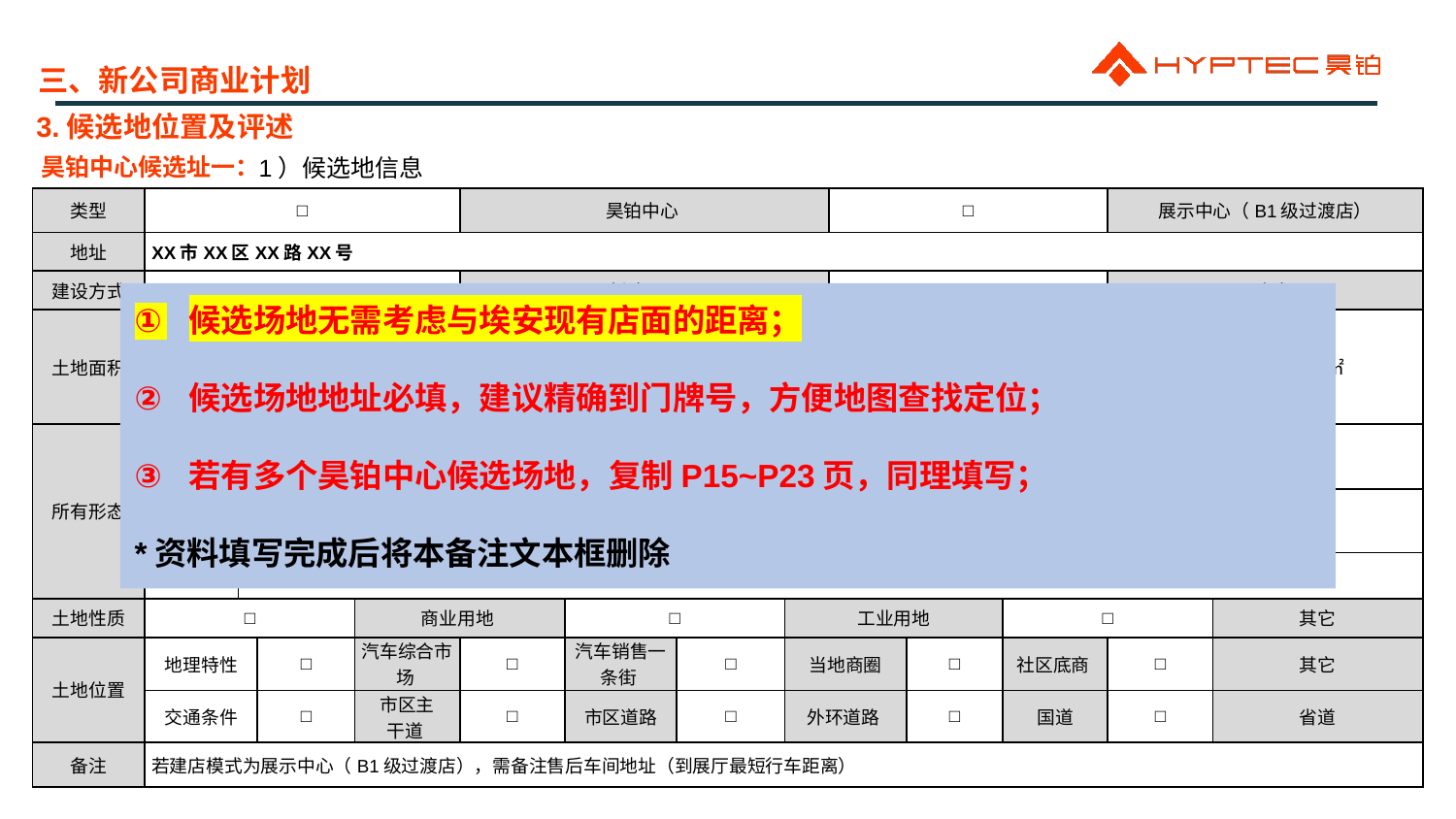

三、新公司商业计划
3.候选地位置及评述
昊铂中心候选址一：
1）候选地信息
| 类型 | □ |  |  |  | 昊铂中心 |  |  |  |  | □ |  |  |  | 展示中心（B1级过渡店） |  |
| --- | --- | --- | --- | --- | --- | --- | --- | --- | --- | --- | --- | --- | --- | --- | --- |
| 地址 | XX市XX区XX路XX号 |  |  |  |  |  |  |  |  |  |  |  |  |  |  |
| 建设方式 | □ |  |  |  | 新建 |  |  |  |  | □ |  |  |  | 改建 |  |
| 土地面积 | 土地总占地面积 ㎡，建筑面积 ㎡ 展厅：一层建筑面积 ㎡，展示区面积 ㎡，功能区面积 ㎡，展厅临街面宽 m，展厅临街内宽 m，展厅外高 m，展厅内高 m，二层功能区面积 ㎡ 车间：总面积： ㎡，办公面积： ㎡，车间面积： ㎡，库房面积： ㎡ |  |  |  |  |  |  |  |  |  |  |  |  |  |  |
| 所有形态 | 购买 | 购买金额： |  |  | 万元 |  | 使用年限： |  |  | 年 |  | 年 月 ~ 年 月 |  |  |  |
|  | 租赁 | 年租金： |  |  | 万元 |  | 租赁期限： |  |  | 年 |  | 年 月 ~ 年 月 |  |  |  |
|  | 所有者 |  |  |  |  |  |  |  |  |  |  |  |  |  |  |
| 土地性质 | □ |  |  | 商业用地 |  | □ |  |  | 工业用地 |  |  |  | □ |  | 其它 |
| 土地位置 | 地理特性 |  | □ | 汽车综合市场 | □ | 汽车销售一条街 |  | □ | 当地商圈 |  | □ |  | 社区底商 | □ | 其它 |
|  | 交通条件 |  | □ | 市区主 干道 | □ | 市区道路 |  | □ | 外环道路 |  | □ |  | 国道 | □ | 省道 |
| 备注 | 若建店模式为展示中心（B1级过渡店），需备注售后车间地址（到展厅最短行车距离） |  |  |  |  |  |  |  |  |  |  |  |  |  |  |

候选场地无需考虑与埃安现有店面的距离；

候选场地地址必填，建议精确到门牌号，方便地图查找定位；

若有多个昊铂中心候选场地，复制P15~P23页，同理填写；

*资料填写完成后将本备注文本框删除